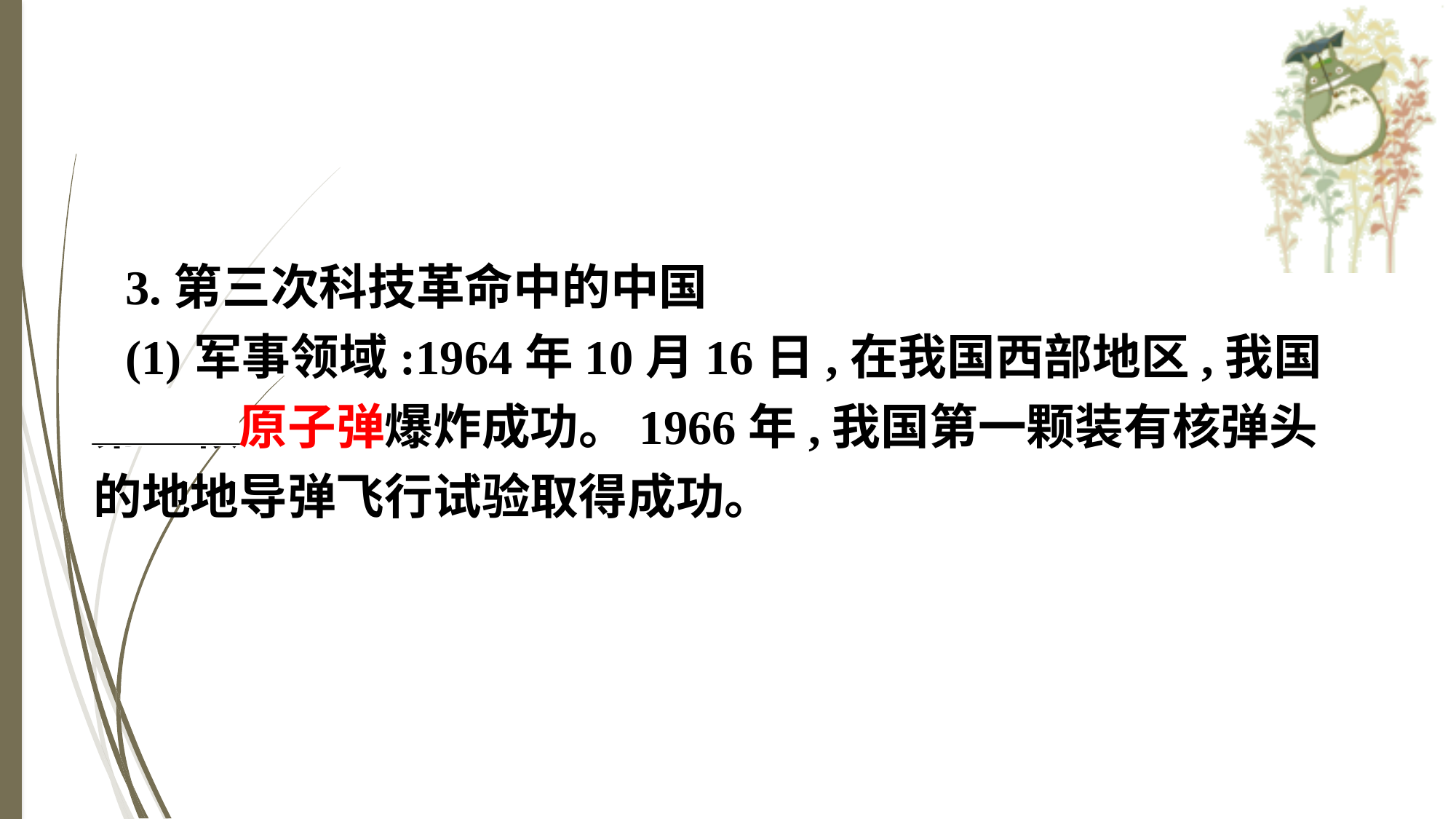

3.第三次科技革命中的中国
(1)军事领域:1964年10月16日,在我国西部地区,我国第一颗原子弹爆炸成功。1966年,我国第一颗装有核弹头的地地导弹飞行试验取得成功。